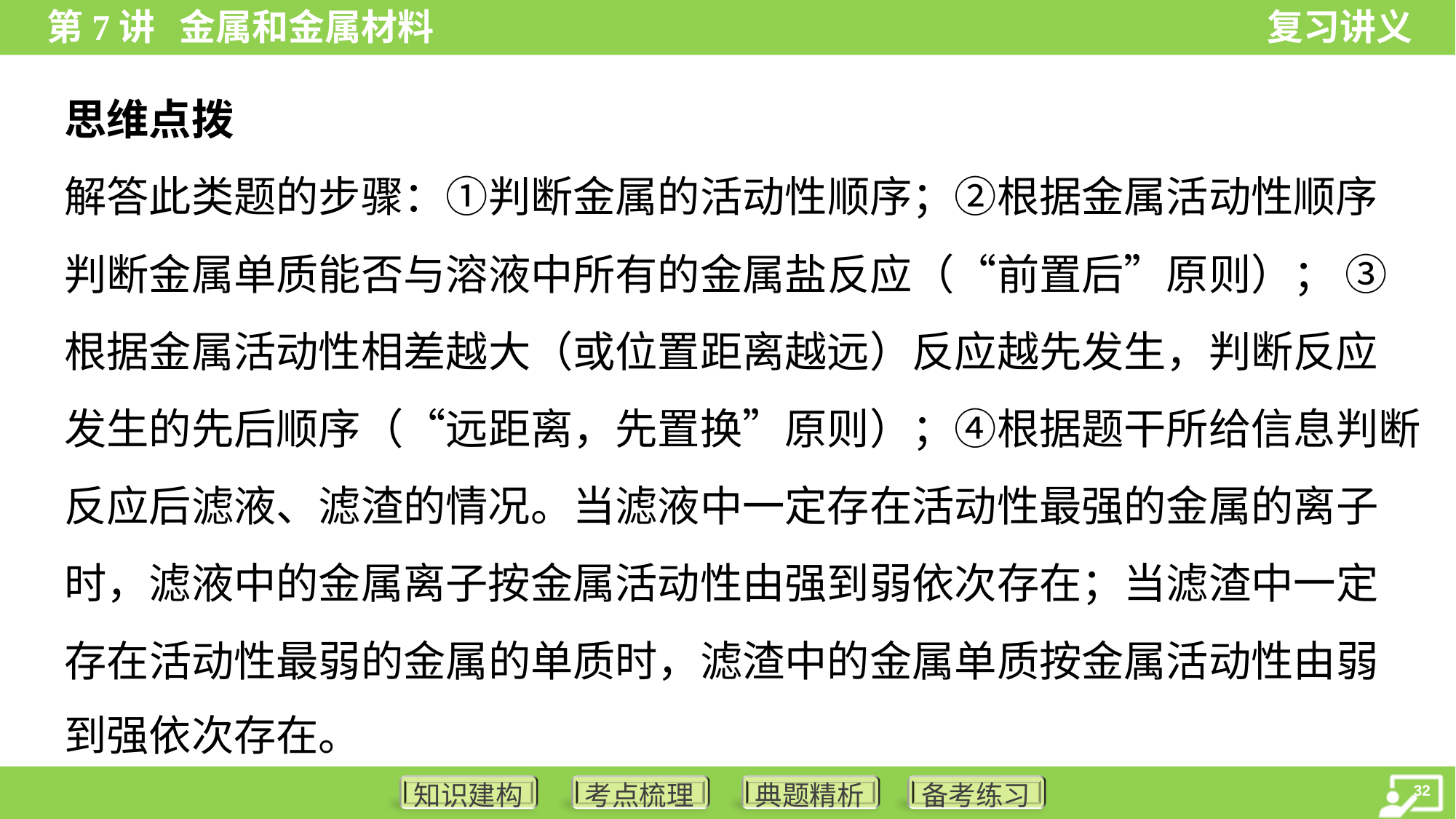

思维点拨
解答此类题的步骤：①判断金属的活动性顺序；②根据金属活动性顺序
判断金属单质能否与溶液中所有的金属盐反应（“前置后”原则）； ③
根据金属活动性相差越大（或位置距离越远）反应越先发生，判断反应
发生的先后顺序（“远距离，先置换”原则）；④根据题干所给信息判断
反应后滤液、滤渣的情况。当滤液中一定存在活动性最强的金属的离子
时，滤液中的金属离子按金属活动性由强到弱依次存在；当滤渣中一定
存在活动性最弱的金属的单质时，滤渣中的金属单质按金属活动性由弱
到强依次存在。